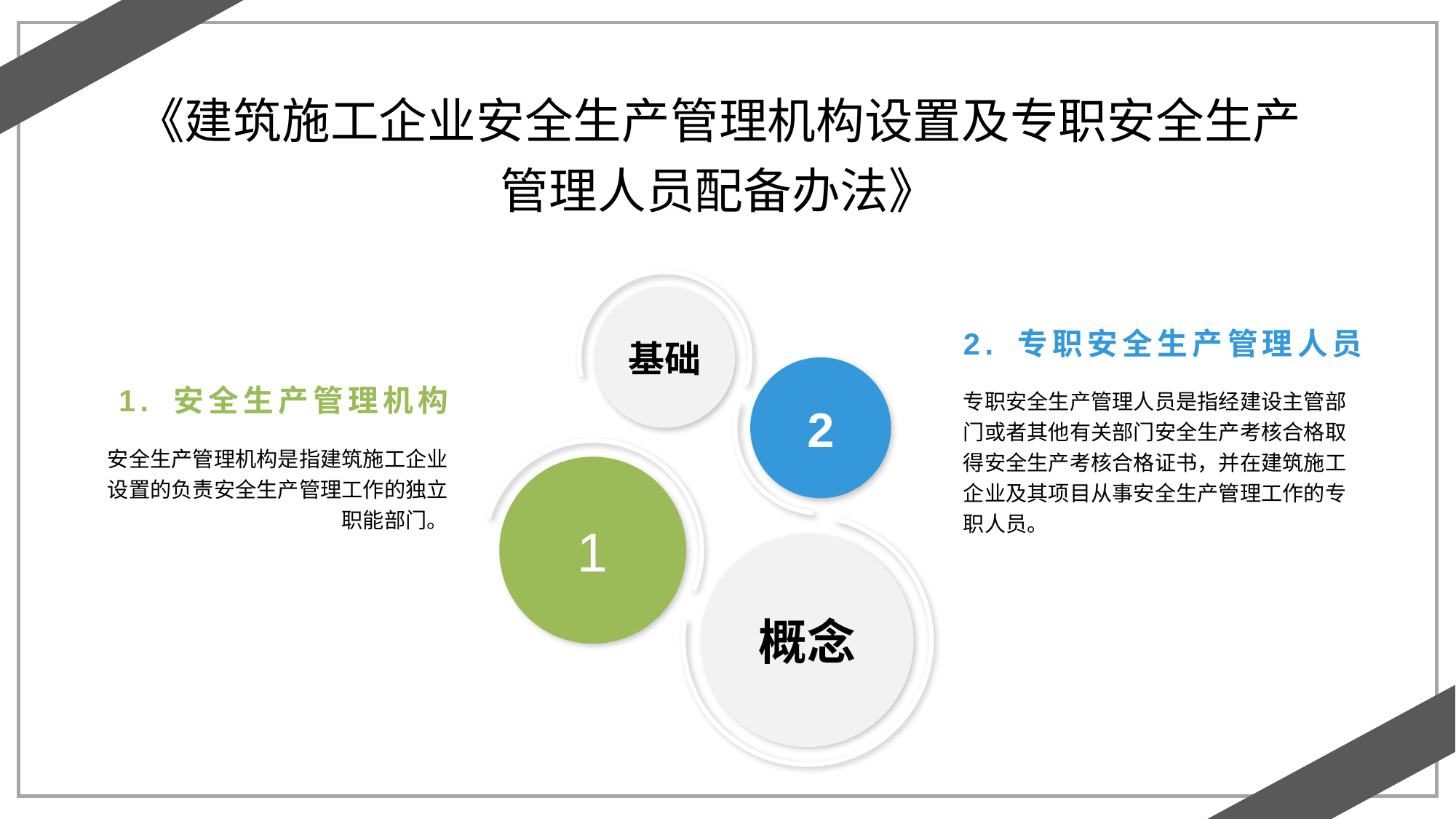

《建筑施工企业安全生产管理机构设置及专职安全生产管理人员配备办法》

基础
2. 专职安全生产管理人员

2
1. 安全生产管理机构
专职安全生产管理人员是指经建设主管部门或者其他有关部门安全生产考核合格取得安全生产考核合格证书，并在建筑施工企业及其项目从事安全生产管理工作的专职人员。
安全生产管理机构是指建筑施工企业设置的负责安全生产管理工作的独立职能部门。

1

概念